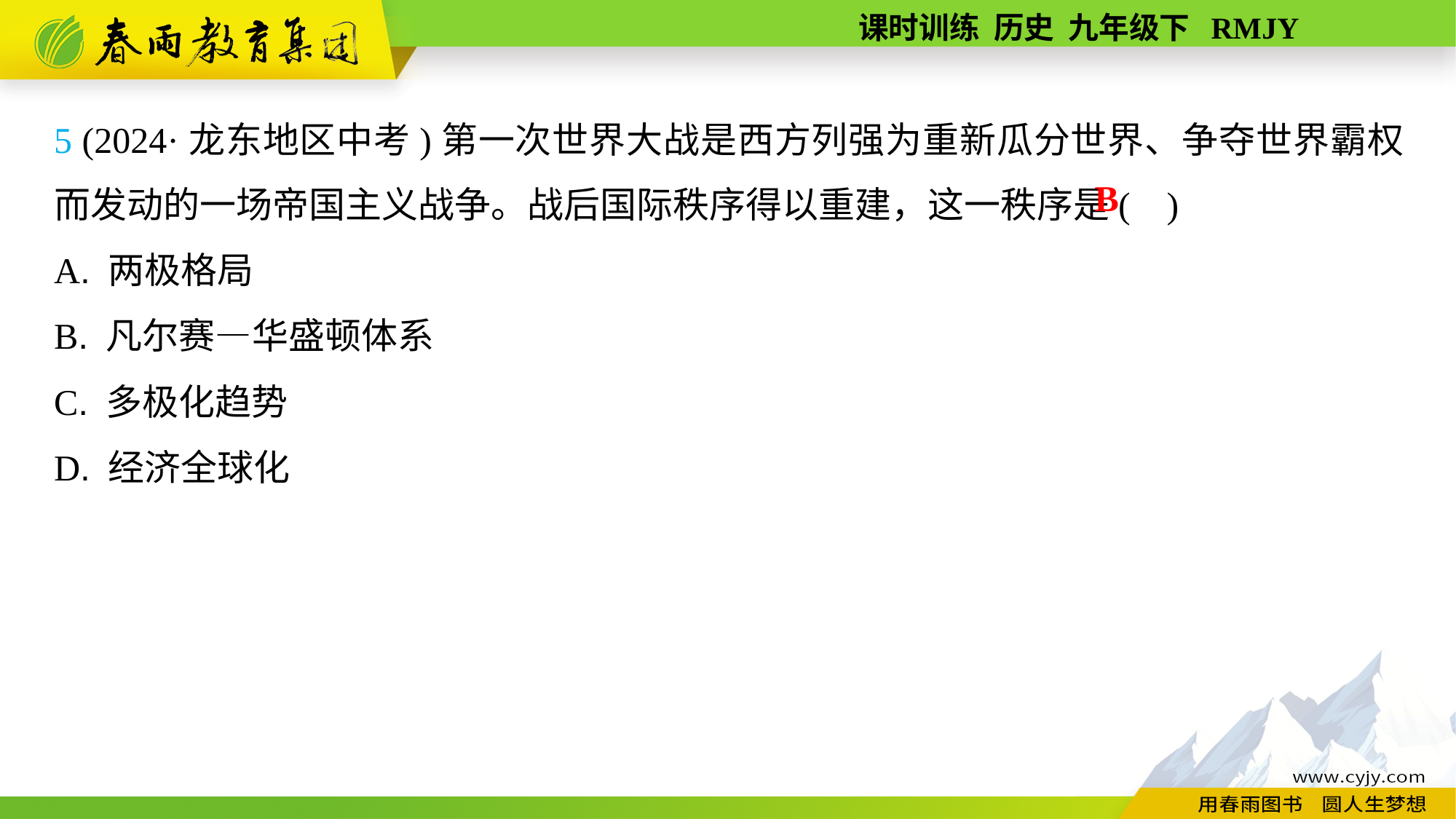

5 (2024·龙东地区中考)第一次世界大战是西方列强为重新瓜分世界、争夺世界霸权而发动的一场帝国主义战争。战后国际秩序得以重建，这一秩序是(    )
A. 两极格局
B. 凡尔赛—华盛顿体系
C. 多极化趋势
D. 经济全球化
B